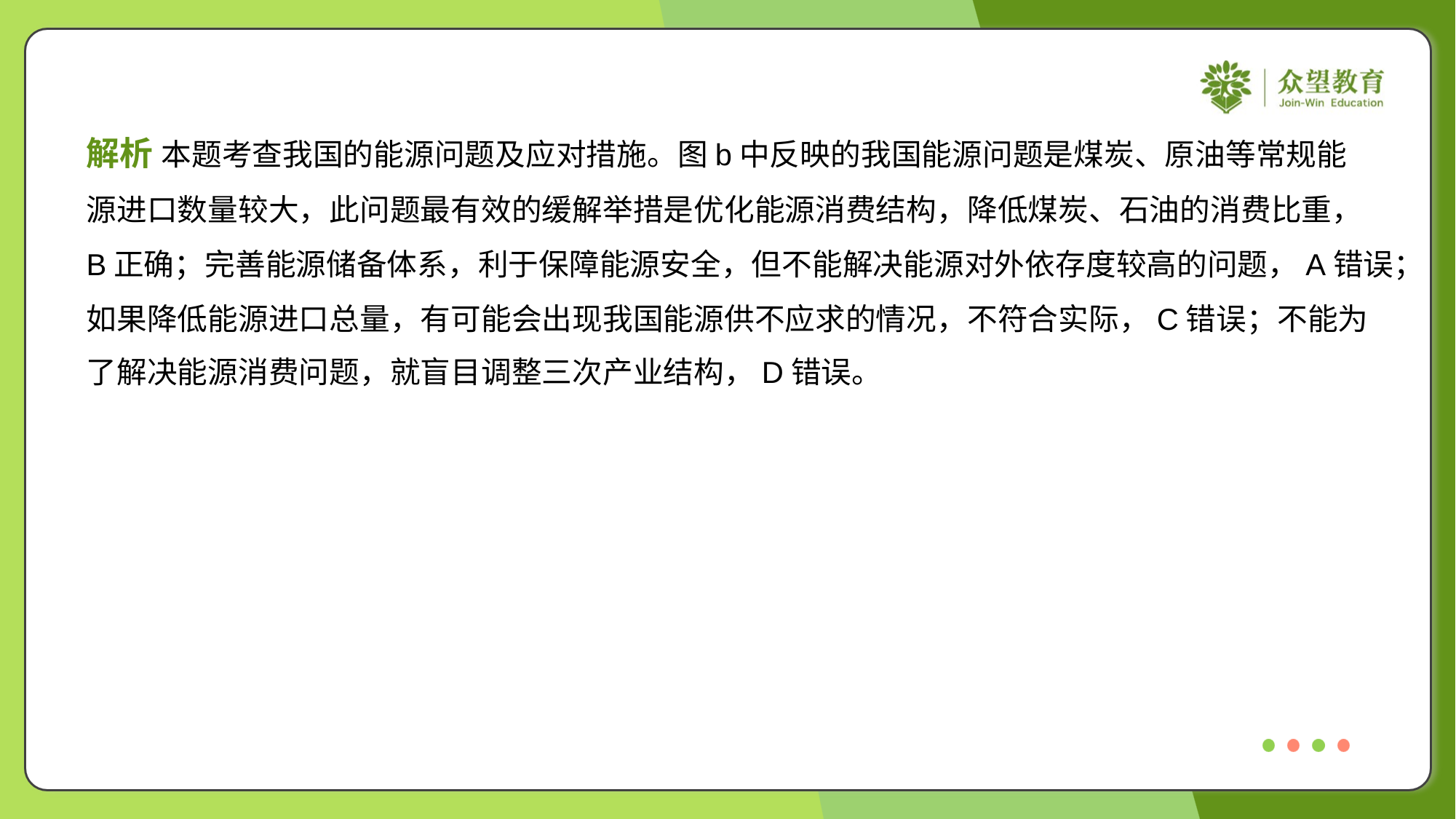

解析 本题考查我国的能源问题及应对措施。图b中反映的我国能源问题是煤炭、原油等常规能
源进口数量较大，此问题最有效的缓解举措是优化能源消费结构，降低煤炭、石油的消费比重，
B正确；完善能源储备体系，利于保障能源安全，但不能解决能源对外依存度较高的问题，A错误；
如果降低能源进口总量，有可能会出现我国能源供不应求的情况，不符合实际，C错误；不能为
了解决能源消费问题，就盲目调整三次产业结构，D错误。